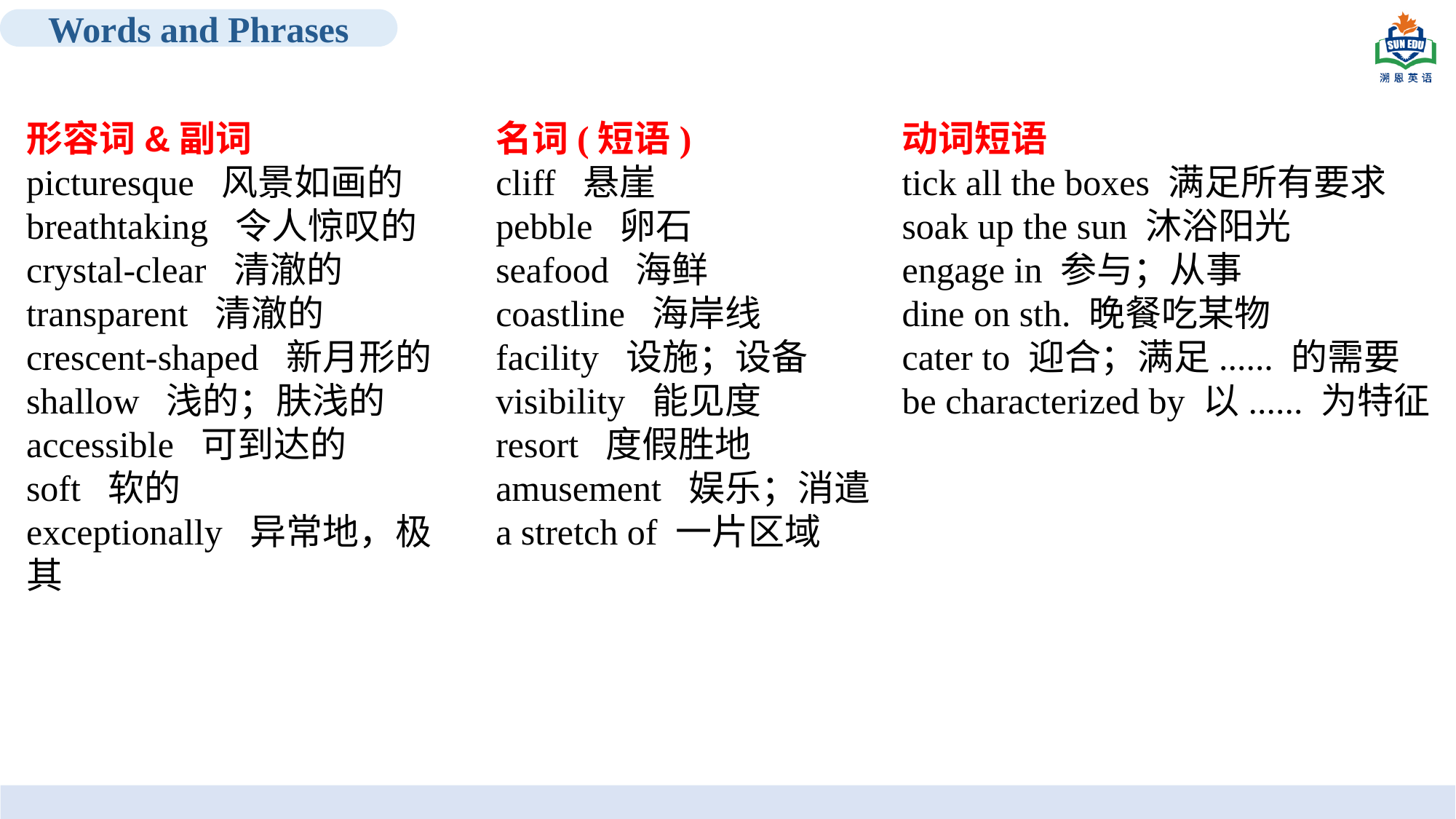

Words and Phrases

形容词&副词
picturesque  风景如画的
breathtaking  令人惊叹的
crystal-clear  清澈的
transparent  清澈的
crescent-shaped  新月形的
shallow  浅的；肤浅的
accessible  可到达的
soft  软的
exceptionally  异常地，极其

名词(短语)
cliff  悬崖
pebble  卵石
seafood  海鲜
coastline  海岸线
facility  设施；设备
visibility  能见度
resort  度假胜地
amusement  娱乐；消遣
a stretch of 一片区域
动词短语
tick all the boxes 满足所有要求
soak up the sun 沐浴阳光
engage in 参与；从事
dine on sth. 晚餐吃某物
cater to 迎合；满足...... 的需要
be characterized by 以...... 为特征
TRAVEL